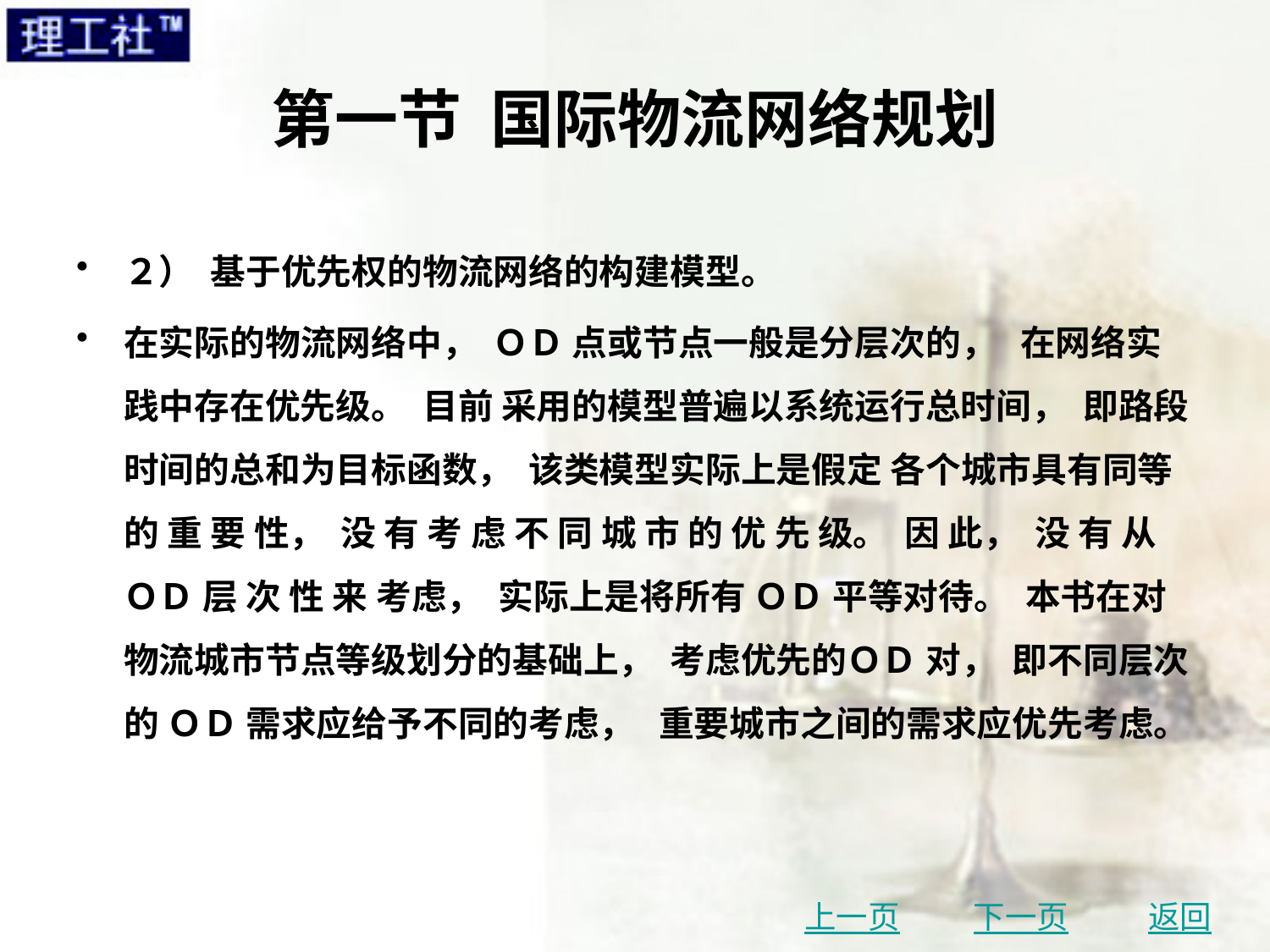

# 第一节  国际物流网络规划
２）  基于优先权的物流网络的构建模型。
在实际的物流网络中，  ＯＤ 点或节点一般是分层次的，   在网络实践中存在优先级。  目前 采用的模型普遍以系统运行总时间，  即路段时间的总和为目标函数，  该类模型实际上是假定 各个城市具有同等的 重 要 性，  没 有 考 虑 不 同 城 市 的 优 先 级。  因 此，  没 有 从 ＯＤ 层 次 性 来 考虑，  实际上是将所有 ＯＤ 平等对待。  本书在对物流城市节点等级划分的基础上，  考虑优先的ＯＤ 对，  即不同层次的 ＯＤ 需求应给予不同的考虑，   重要城市之间的需求应优先考虑。

上一页
下一页
返回